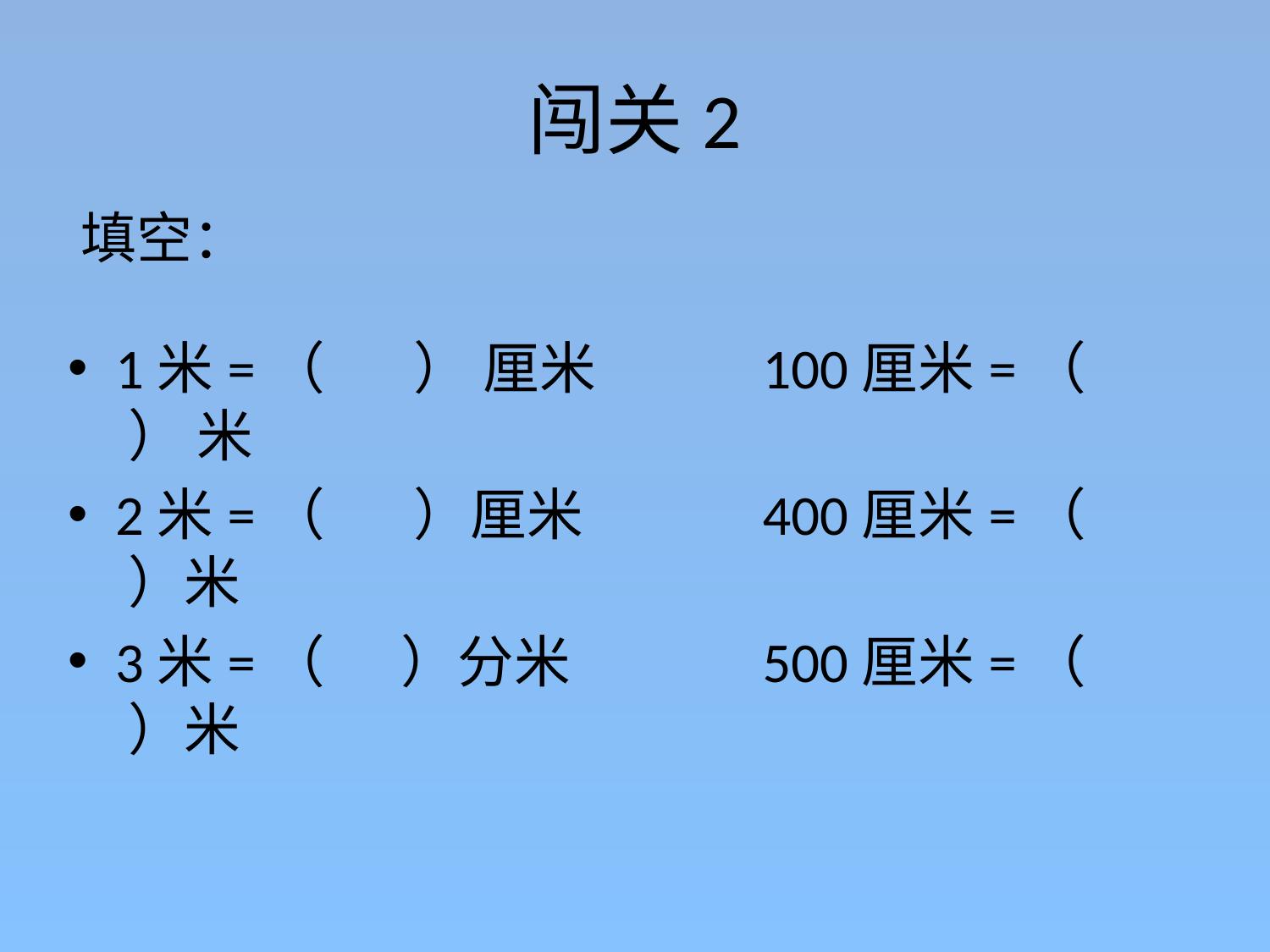

# 闯关2
填空：
1米=（       ） 厘米            100厘米=（       ） 米
2米=（       ）厘米             400厘米=（       ）米
3米=（      ）分米              500厘米=（       ）米